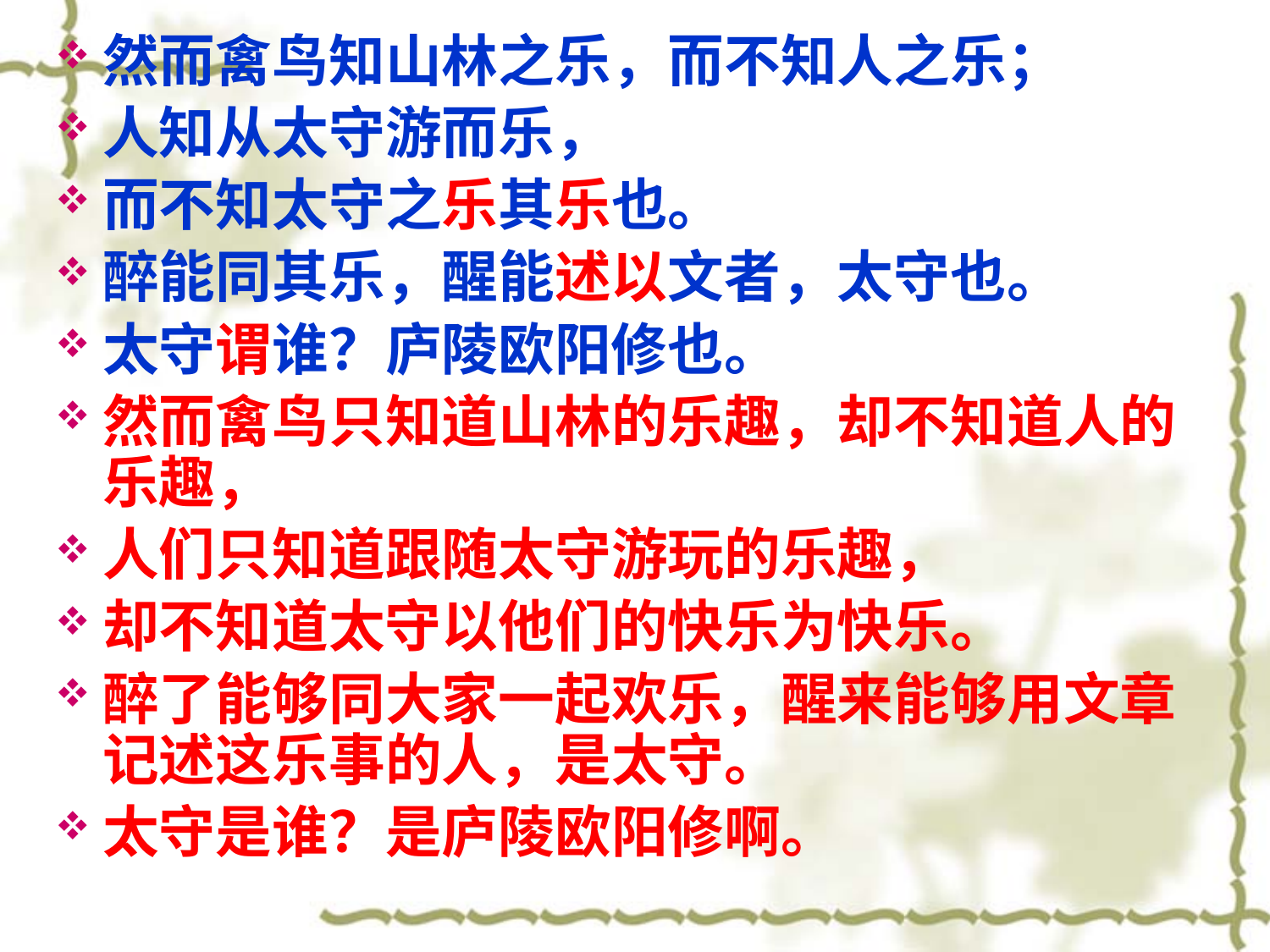

然而禽鸟知山林之乐，而不知人之乐；
人知从太守游而乐，
而不知太守之乐其乐也。
醉能同其乐，醒能述以文者，太守也。
太守谓谁？庐陵欧阳修也。
然而禽鸟只知道山林的乐趣，却不知道人的乐趣，
人们只知道跟随太守游玩的乐趣，
却不知道太守以他们的快乐为快乐。
醉了能够同大家一起欢乐，醒来能够用文章记述这乐事的人，是太守。
太守是谁？是庐陵欧阳修啊。